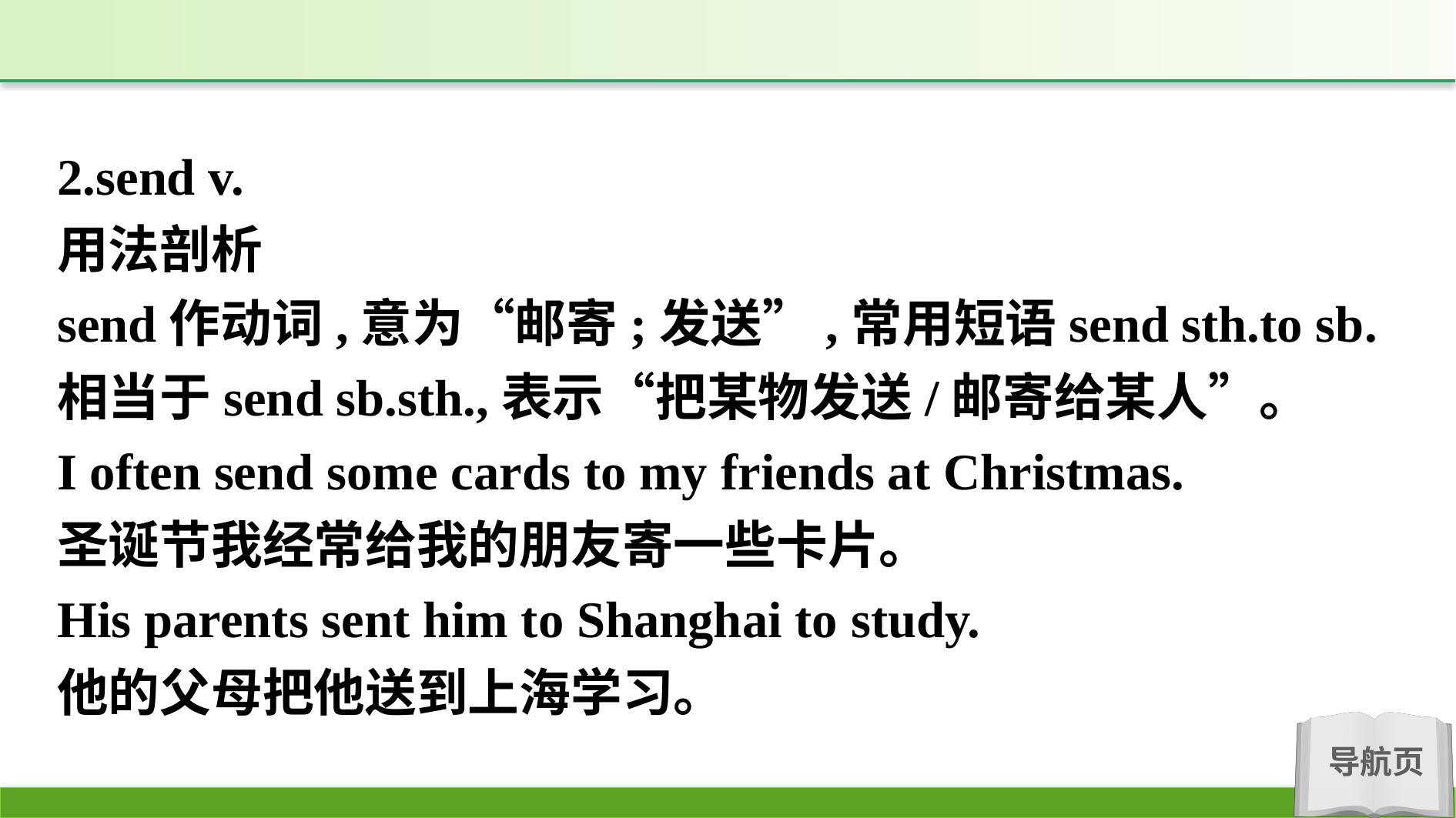

2.send v.
用法剖析
send作动词,意为“邮寄;发送”,常用短语send sth.to sb.相当于send sb.sth.,表示“把某物发送/邮寄给某人”。
I often send some cards to my friends at Christmas.
圣诞节我经常给我的朋友寄一些卡片。
His parents sent him to Shanghai to study.
他的父母把他送到上海学习。